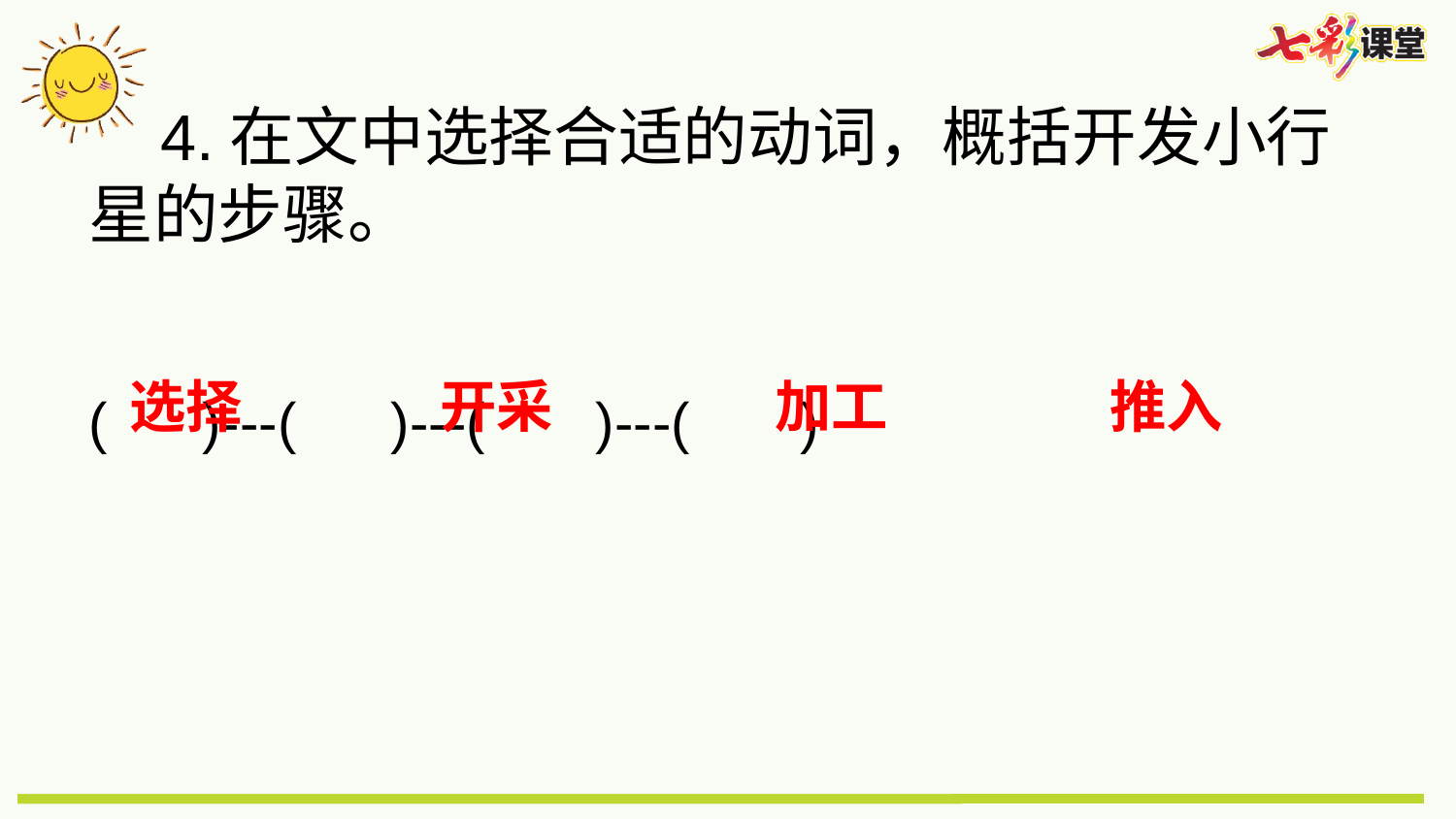

4.在文中选择合适的动词，概括开发小行星的步骤。

(      )---(      )---(       )---(       )

选择
开采
加工
推入